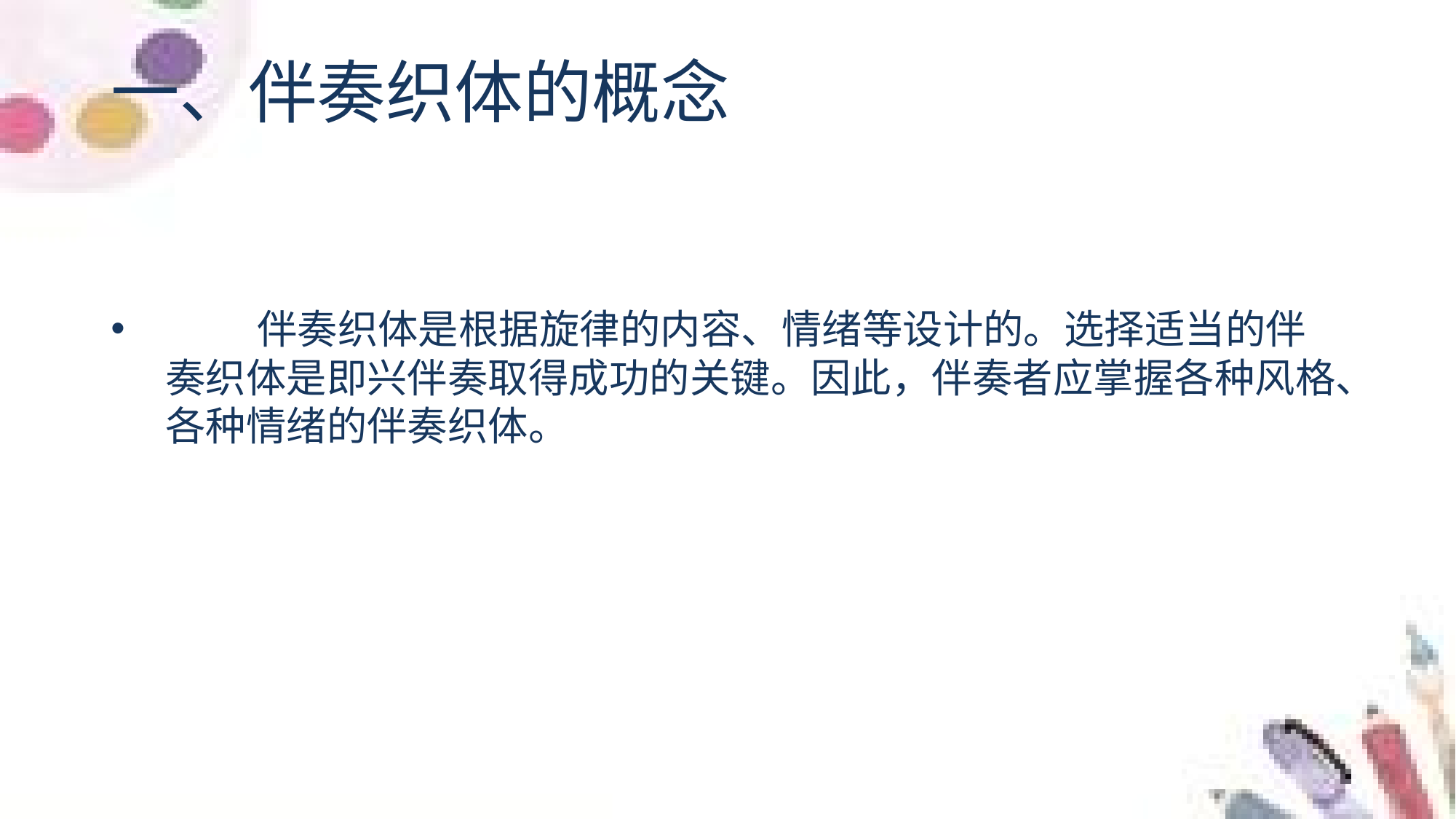

# 一、伴奏织体的概念
         伴奏织体是根据旋律的内容、情绪等设计的。选择适当的伴奏织体是即兴伴奏取得成功的关键。因此，伴奏者应掌握各种风格、各种情绪的伴奏织体。